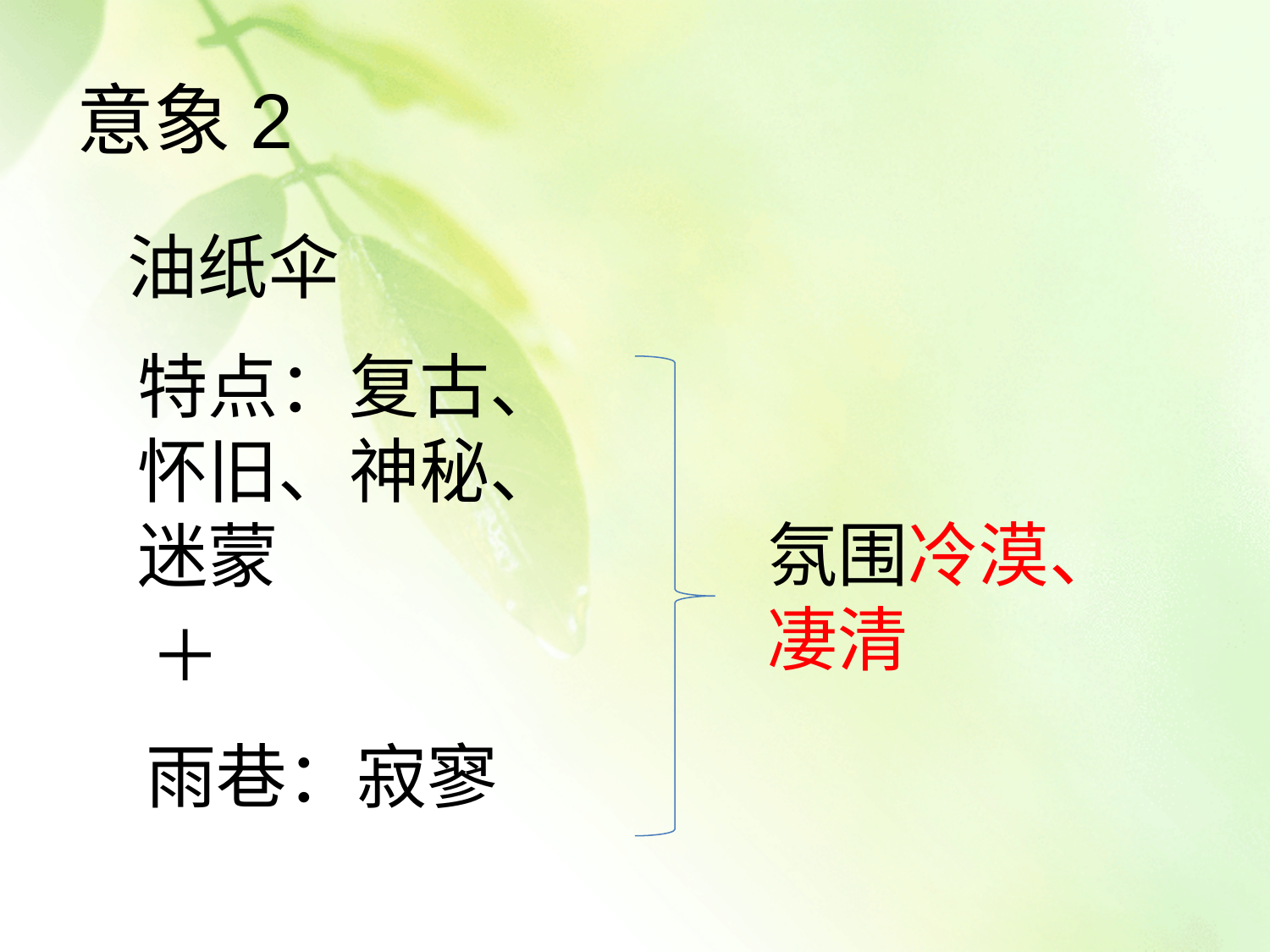

# 意象2
油纸伞
特点：复古、怀旧、神秘、迷蒙

氛围冷漠、凄清
＋
雨巷：寂寥